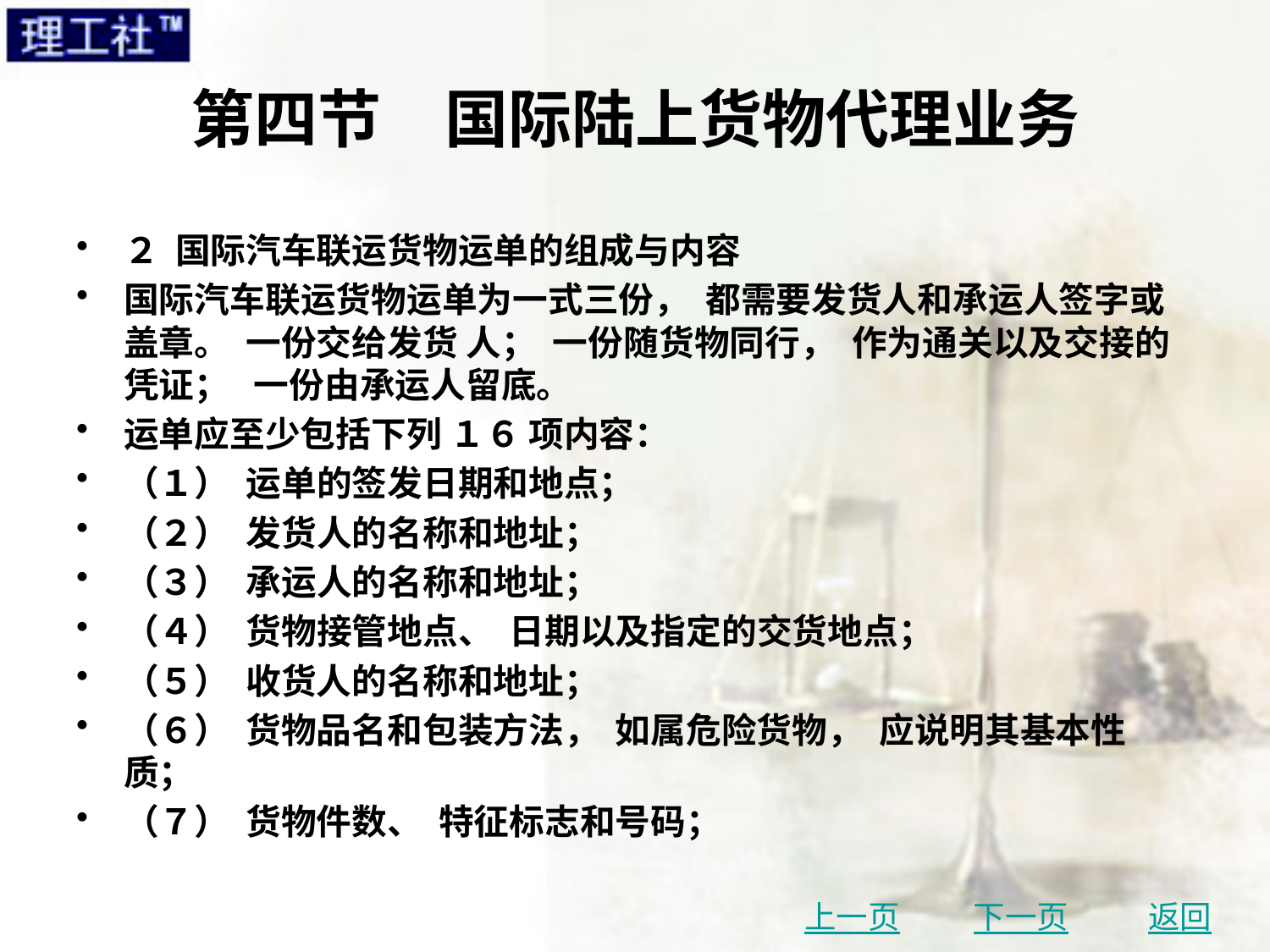

# 第四节　国际陆上货物代理业务
２  国际汽车联运货物运单的组成与内容
国际汽车联运货物运单为一式三份，  都需要发货人和承运人签字或盖章。  一份交给发货 人；  一份随货物同行，  作为通关以及交接的凭证；   一份由承运人留底。
运单应至少包括下列 １６ 项内容：
（１）  运单的签发日期和地点；
（２）  发货人的名称和地址；
（３）  承运人的名称和地址；
（４）  货物接管地点、  日期以及指定的交货地点；
（５）  收货人的名称和地址；
（６）  货物品名和包装方法，  如属危险货物，  应说明其基本性质；
（７）  货物件数、  特征标志和号码；

上一页
下一页
返回